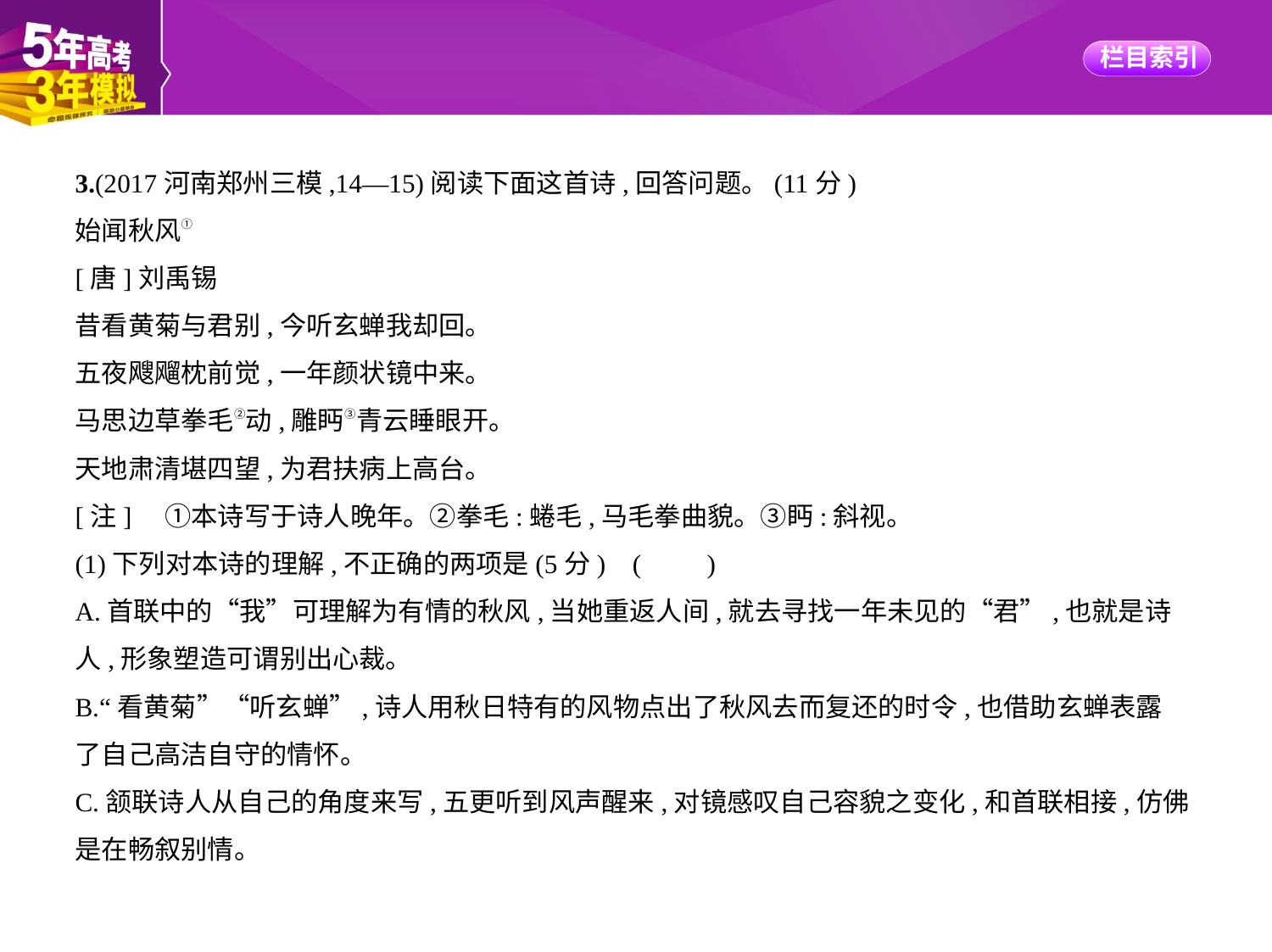

3.(2017河南郑州三模,14—15)阅读下面这首诗,回答问题。(11分)
始闻秋风①
[唐]刘禹锡
昔看黄菊与君别,今听玄蝉我却回。
五夜飕飗枕前觉,一年颜状镜中来。
马思边草拳毛②动,雕眄③青云睡眼开。
天地肃清堪四望,为君扶病上高台。
[注]　①本诗写于诗人晚年。②拳毛:蜷毛,马毛拳曲貌。③眄:斜视。
(1)下列对本诗的理解,不正确的两项是(5分) (　　)
A.首联中的“我”可理解为有情的秋风,当她重返人间,就去寻找一年未见的“君”,也就是诗
人,形象塑造可谓别出心裁。
B.“看黄菊”“听玄蝉”,诗人用秋日特有的风物点出了秋风去而复还的时令,也借助玄蝉表露
了自己高洁自守的情怀。
C.颔联诗人从自己的角度来写,五更听到风声醒来,对镜感叹自己容貌之变化,和首联相接,仿佛
是在畅叙别情。